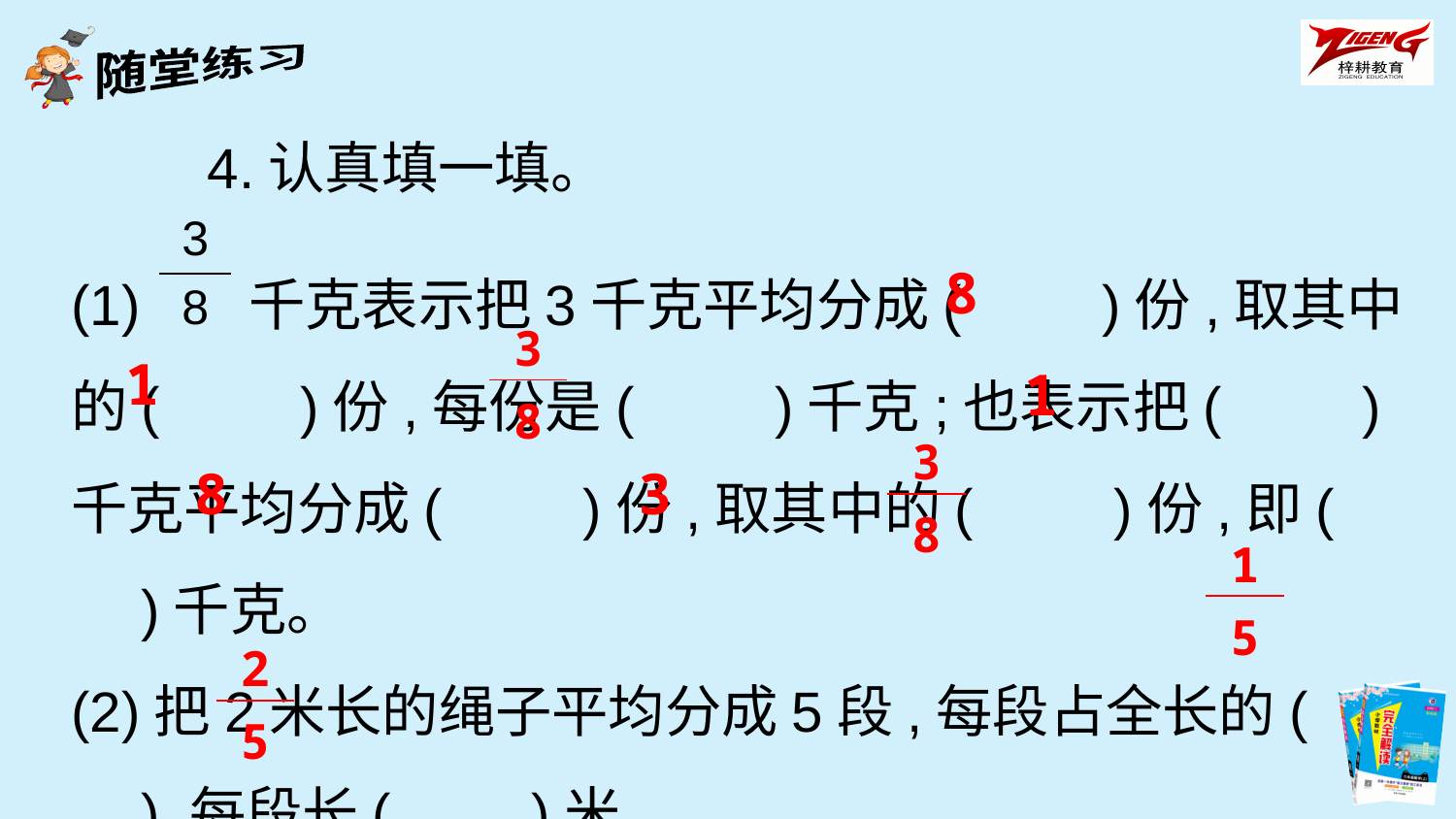

4.认真填一填。
| 3 |
| --- |
| 8 |
(1)      千克表示把3千克平均分成(　　)份,取其中的(　　)份,每份是(　　)千克;也表示把(　　)千克平均分成(　　)份,取其中的(　　)份,即(　　)千克。
(2)把2米长的绳子平均分成5段,每段占全长的(　　),每段长(　　)米。
8
| 3 |
| --- |
| 8 |
1
1
| 3 |
| --- |
| 8 |
8
3
| 1 |
| --- |
| 5 |
| 2 |
| --- |
| 5 |